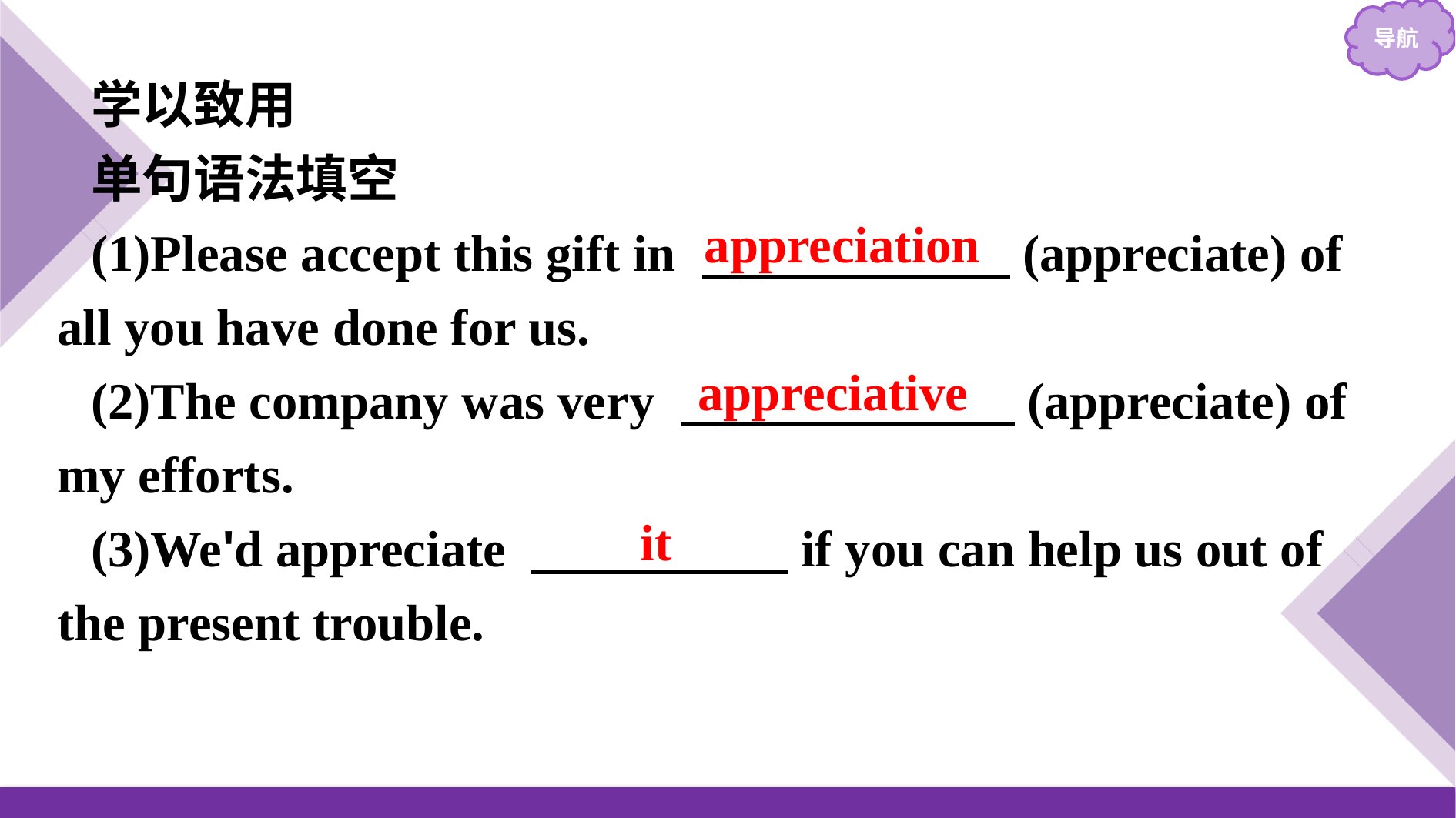

学以致用
单句语法填空
(1)Please accept this gift in 　　　　　　(appreciate) of all you have done for us.
(2)The company was very 　　　　　　 (appreciate) of my efforts.
(3)We'd appreciate 　　　　　if you can help us out of the present trouble.
appreciation
appreciative
it